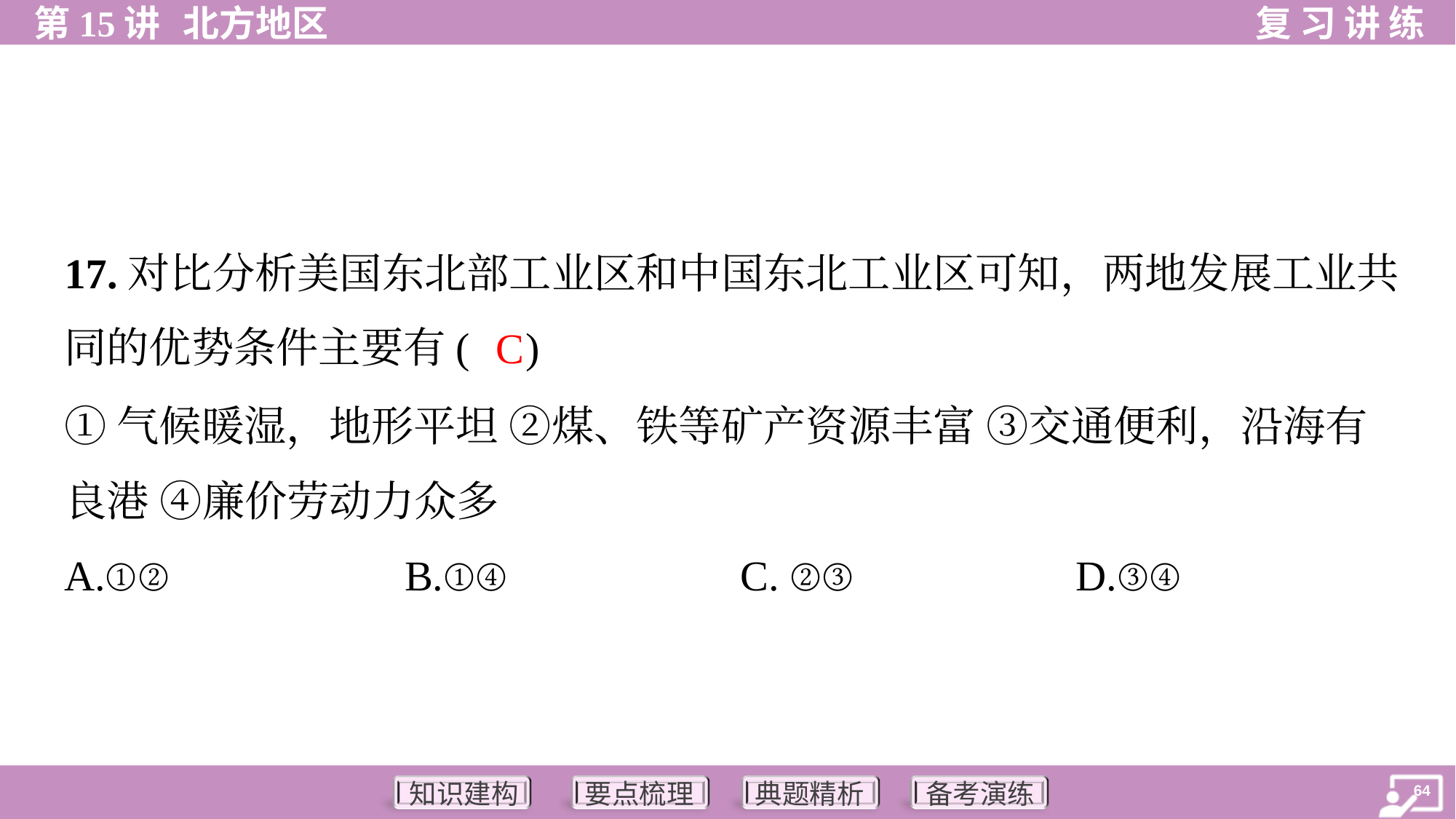

17.对比分析美国东北部工业区和中国东北工业区可知，两地发展工业共
同的优势条件主要有(     )

C
①气候暖湿，地形平坦 ②煤、铁等矿产资源丰富 ③交通便利，沿海有
良港 ④廉价劳动力众多
A.①②	B.①④	C. ②③	D.③④